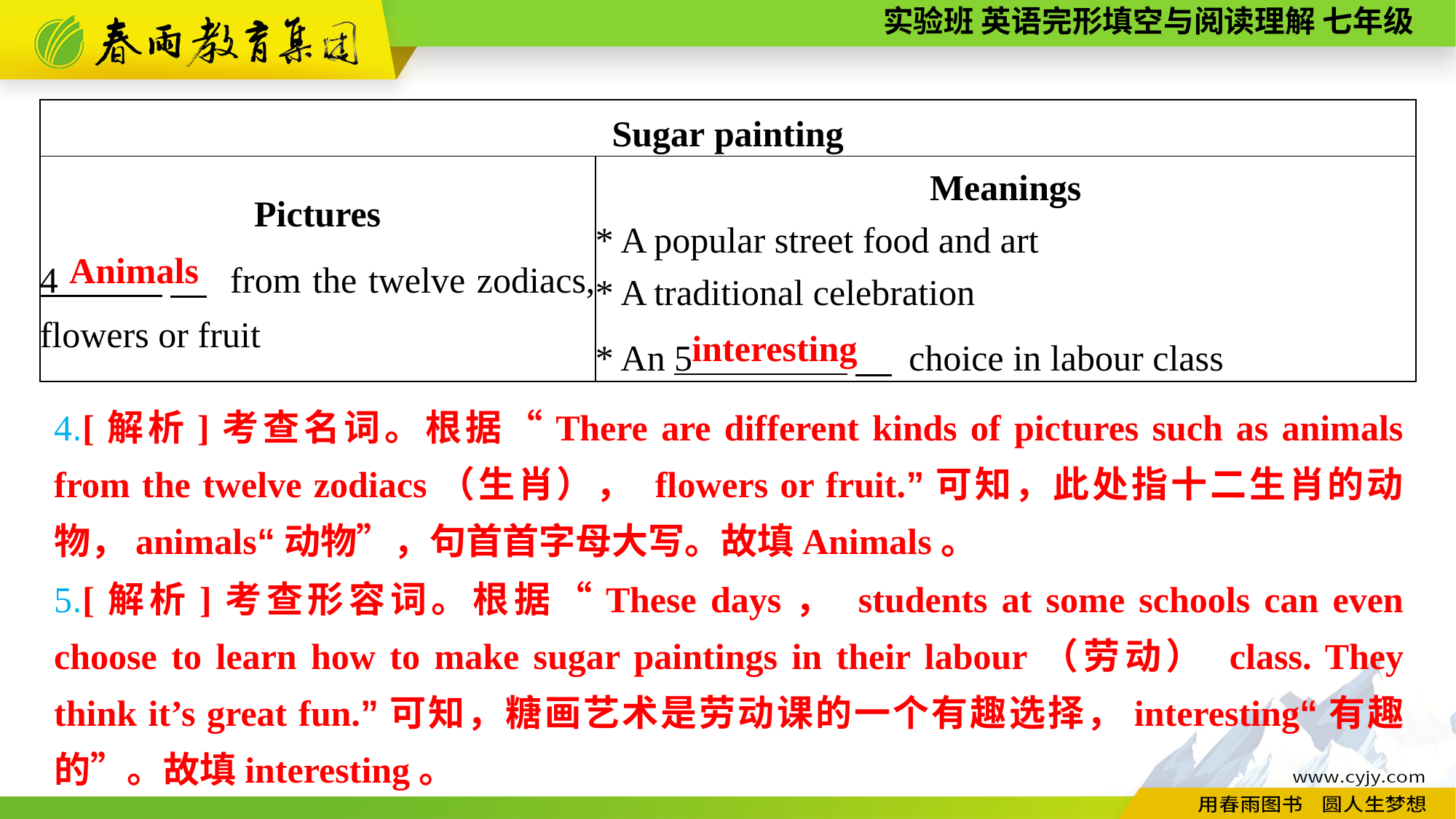

| Sugar painting |  |
| --- | --- |
| Pictures 4 　 from the twelve zodiacs, flowers or fruit | Meanings \* A popular street food and art \* A traditional celebration \* An 5 　 choice in labour class |
Animals
interesting
4.[解析]考查名词。根据“There are different kinds of pictures such as animals from the twelve zodiacs（生肖）， flowers or fruit.”可知，此处指十二生肖的动物，animals“动物”，句首首字母大写。故填Animals。
5.[解析]考查形容词。根据“These days， students at some schools can even choose to learn how to make sugar paintings in their labour（劳动） class. They think it’s great fun.”可知，糖画艺术是劳动课的一个有趣选择，interesting“有趣的”。故填interesting。